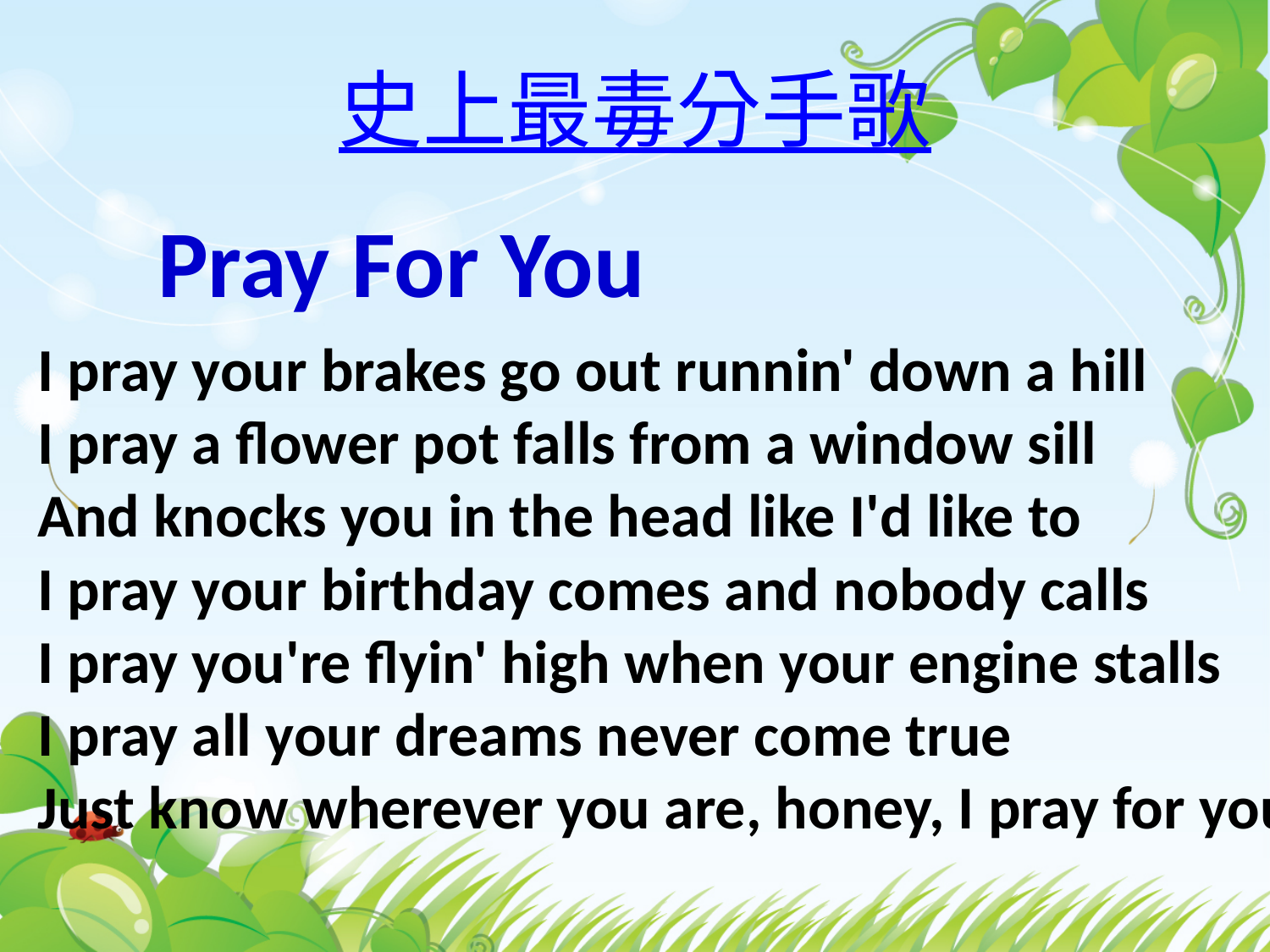

# 史上最毒分手歌
Pray For You
I pray your brakes go out runnin' down a hill
I pray a flower pot falls from a window sill
And knocks you in the head like I'd like to
I pray your birthday comes and nobody calls
I pray you're flyin' high when your engine stalls
I pray all your dreams never come true
Just know wherever you are, honey, I pray for you